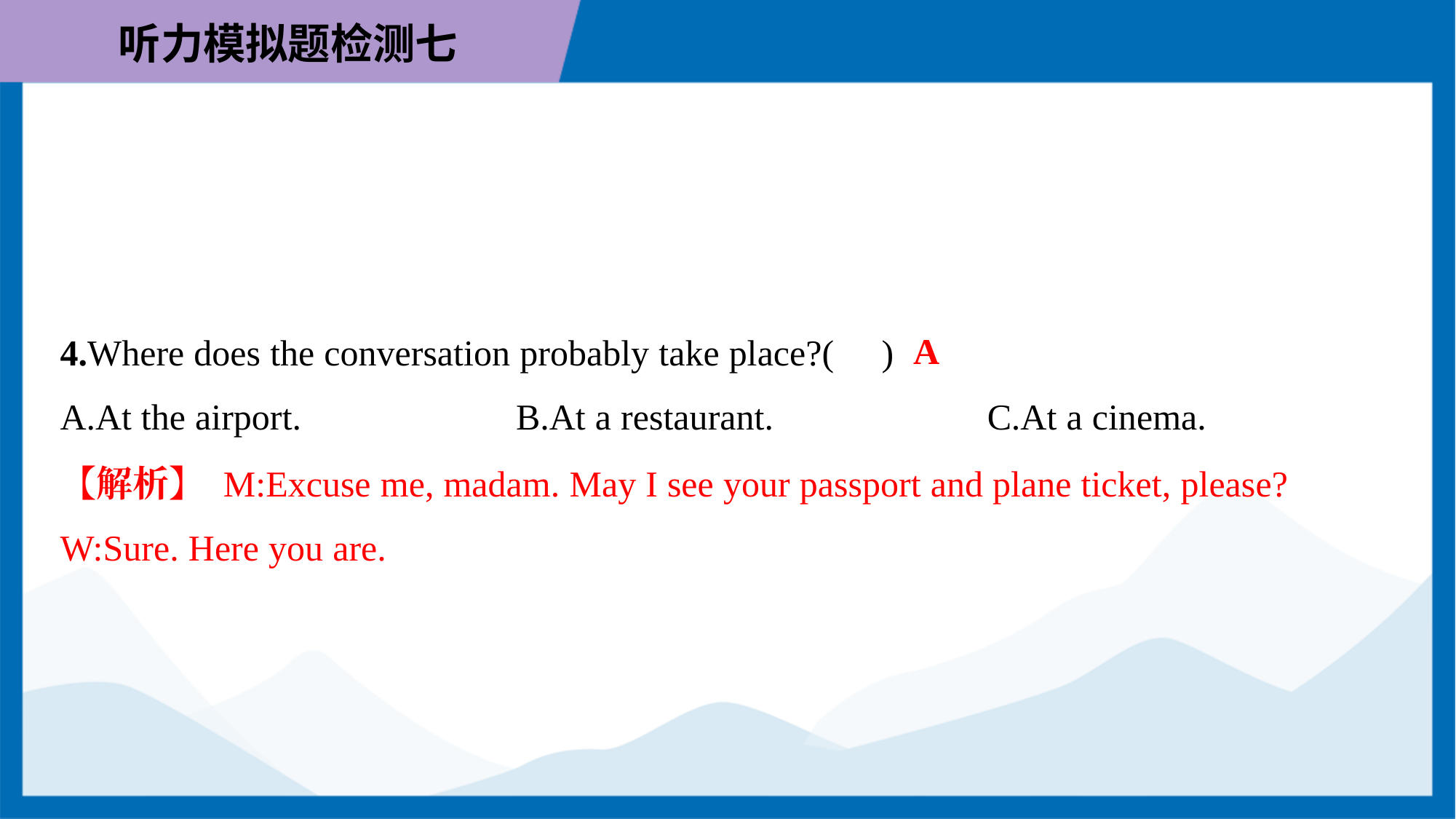

A
4.Where does the conversation probably take place?(     )
A.At the airport.	B.At a restaurant.	C.At a cinema.
【解析】 M:Excuse me, madam. May I see your passport and plane ticket, please?
W:Sure. Here you are.